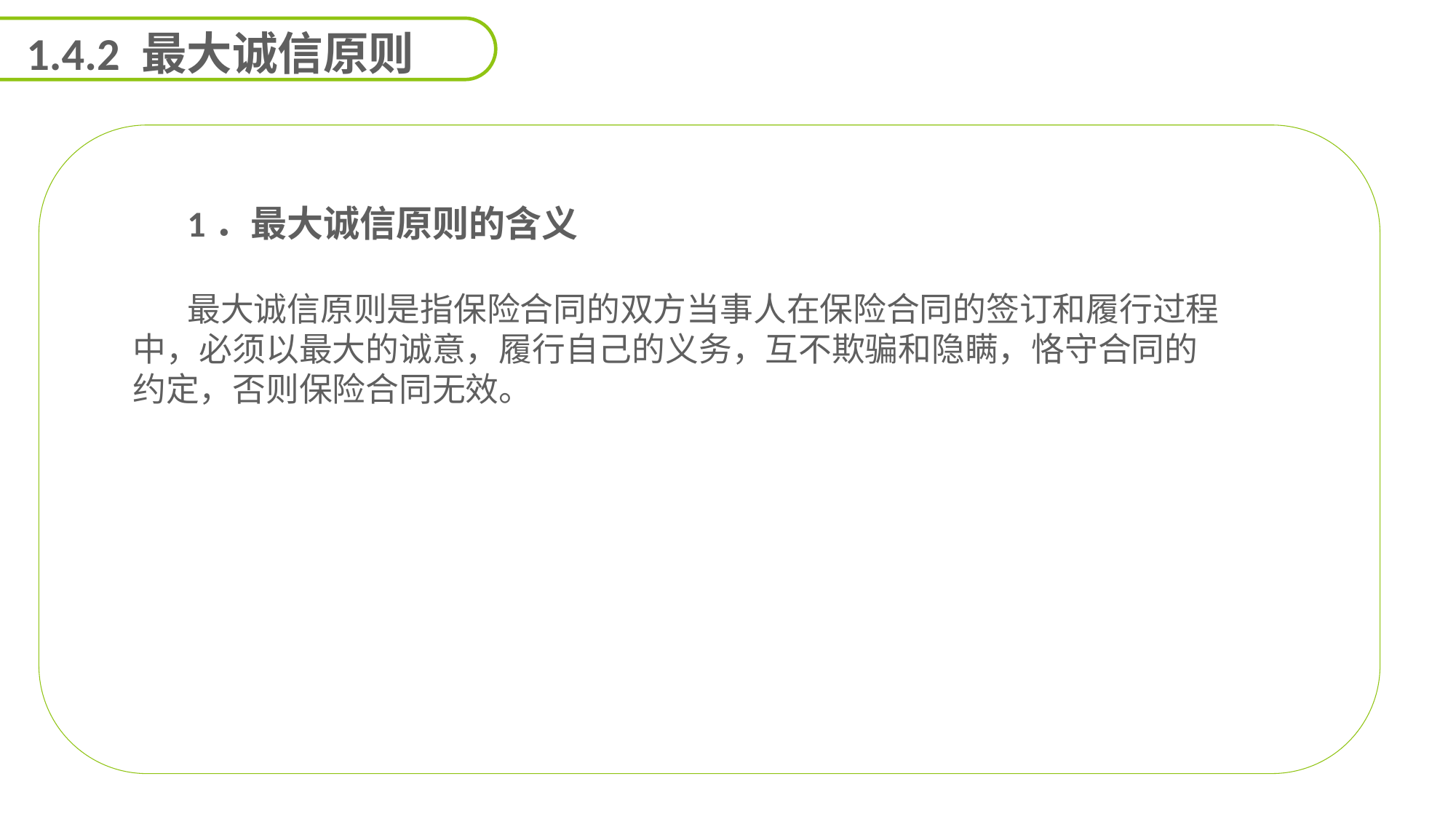

1.4.2 最大诚信原则

1．最大诚信原则的含义

最大诚信原则是指保险合同的双方当事人在保险合同的签订和履行过程中，必须以最大的诚意，履行自己的义务，互不欺骗和隐瞒，恪守合同的约定，否则保险合同无效。
能力
目标
延迟符